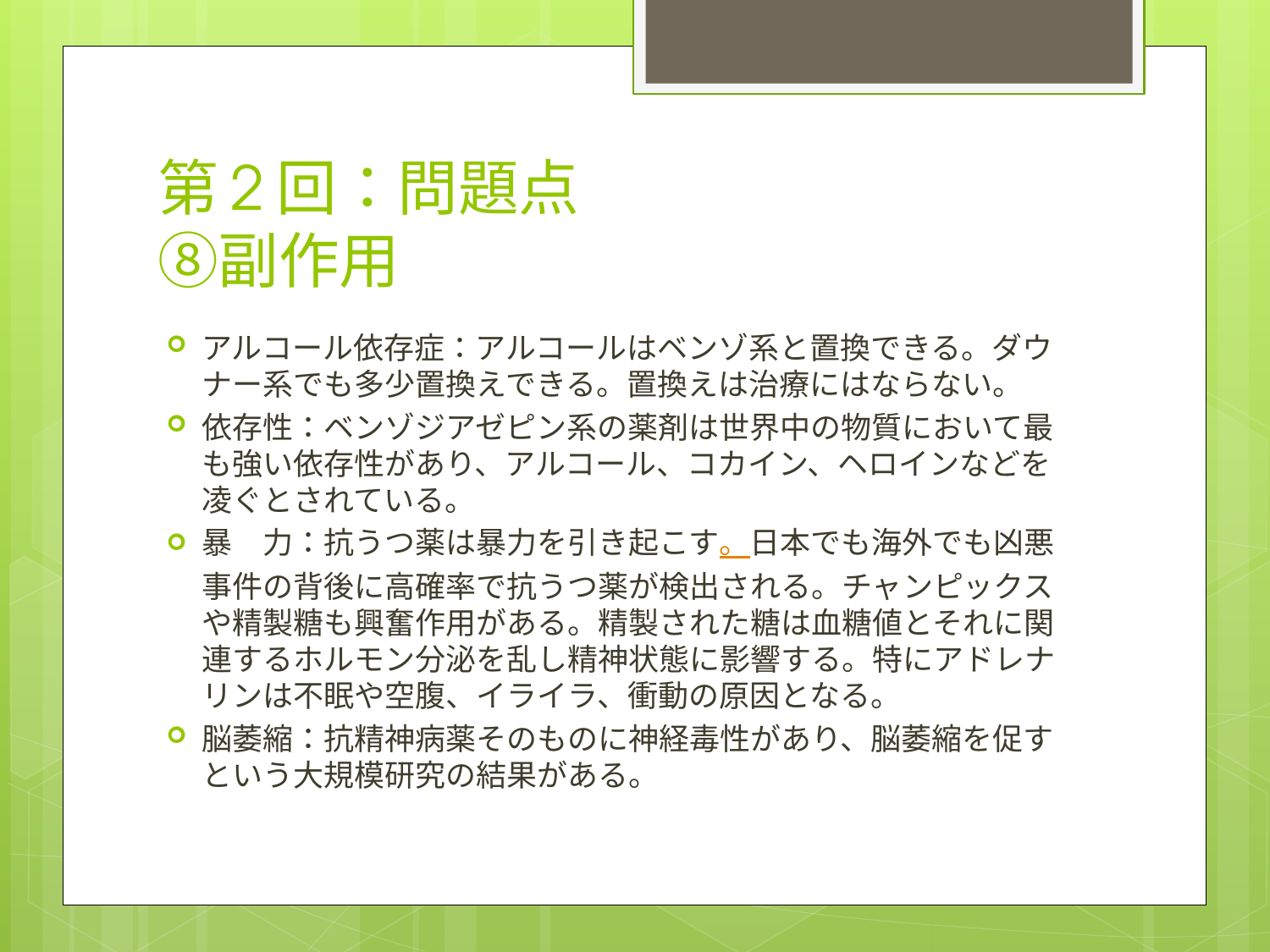

# 第2回：問題点 ⑧副作用
アルコール依存症：アルコールはベンゾ系と置換できる。ダウナー系でも多少置換えできる。置換えは治療にはならない。
依存性：ベンゾジアゼピン系の薬剤は世界中の物質において最も強い依存性があり、アルコール、コカイン、ヘロインなどを凌ぐとされている。
暴　力：抗うつ薬は暴力を引き起こす。日本でも海外でも凶悪事件の背後に高確率で抗うつ薬が検出される。チャンピックスや精製糖も興奮作用がある。精製された糖は血糖値とそれに関連するホルモン分泌を乱し精神状態に影響する。特にアドレナリンは不眠や空腹、イライラ、衝動の原因となる。
脳萎縮：抗精神病薬そのものに神経毒性があり、脳萎縮を促すという大規模研究の結果がある。